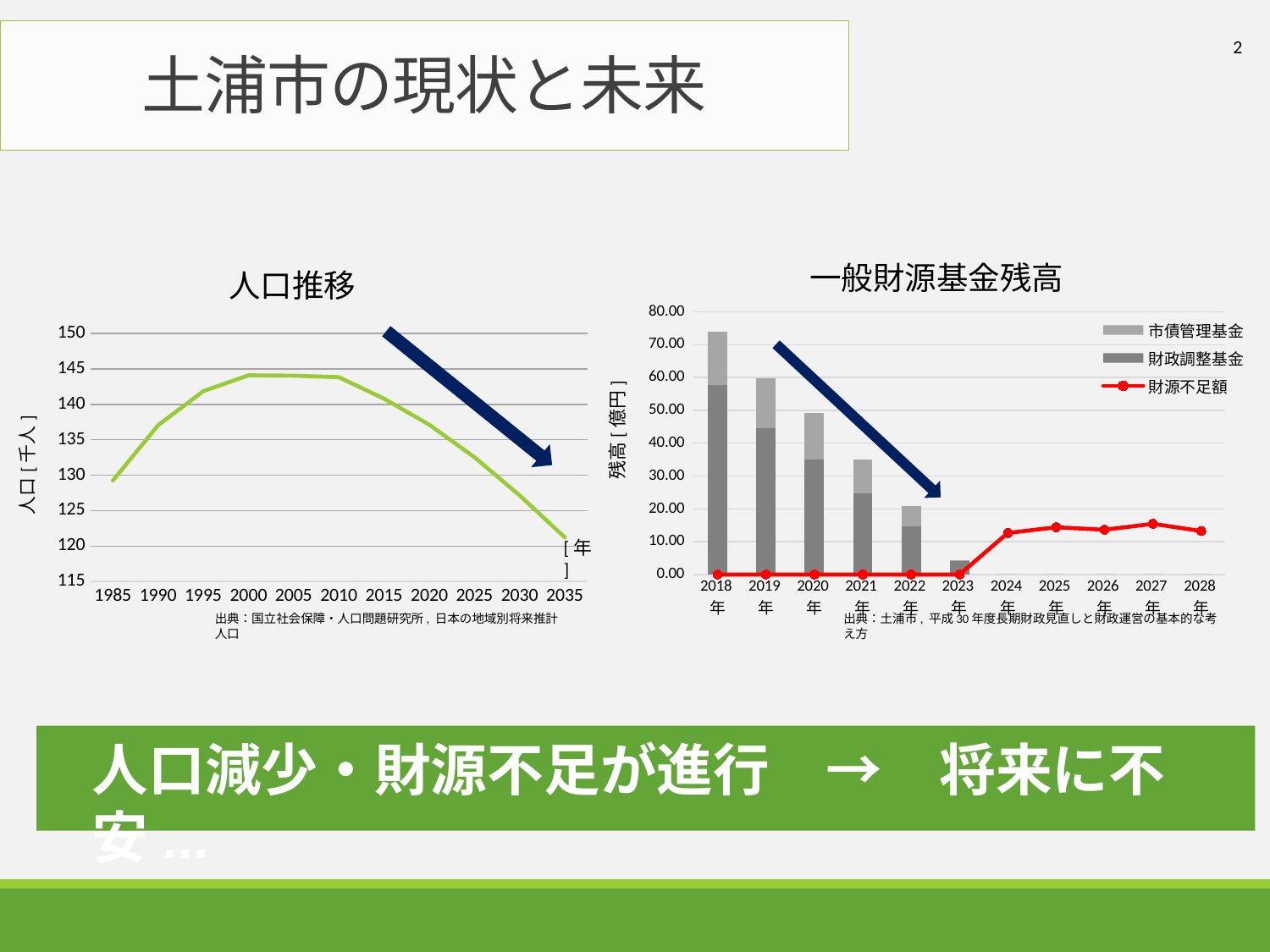

# 土浦市の現状と未来
2

### Chart: 人口推移

| Category | 人口推移 |
|---|---|
| 1985 | 129.236 |
| 1990 | 137.053 |
| 1995 | 141.862 |
| 2000 | 144.106 |
| 2005 | 144.06 |
| 2010 | 143.839 |
| 2015 | 140.804 |
| 2020 | 137.133 |
| 2025 | 132.538 |
| 2030 | 127.152 |
| 2035 | 121.216 |

### Chart: 一般財源基金残高

| Category | 財政調整基金 | 市債管理基金 | 財源不足額 |
|---|---|---|---|
| 2018年 | 57.653 | 16.167 | 0.0 |
| 2019年 | 44.653 | 15.167 | 0.0 |
| 2020年 | 34.954 | 14.167 | 0.0 |
| 2021年 | 24.823 | 10.167 | 0.0 |
| 2022年 | 14.638 | 6.167 | 0.0 |
| 2023年 | 4.155 | 0.167 | 0.0 |
| 2024年 | 0.0 | 0.0 | 12.645 |
| 2025年 | 0.0 | 0.0 | 14.392 |
| 2026年 | 0.0 | 0.0 | 13.632 |
| 2027年 | 0.0 | 0.0 | 15.44 |
| 2028年 | 0.0 | 0.0 | 13.222 |
残高[億円]
[年]
出典：国立社会保障・人口問題研究所, 日本の地域別将来推計人口
出典：土浦市, 平成30年度長期財政見直しと財政運営の基本的な考え方

人口減少・財源不足が進行　→　将来に不安...